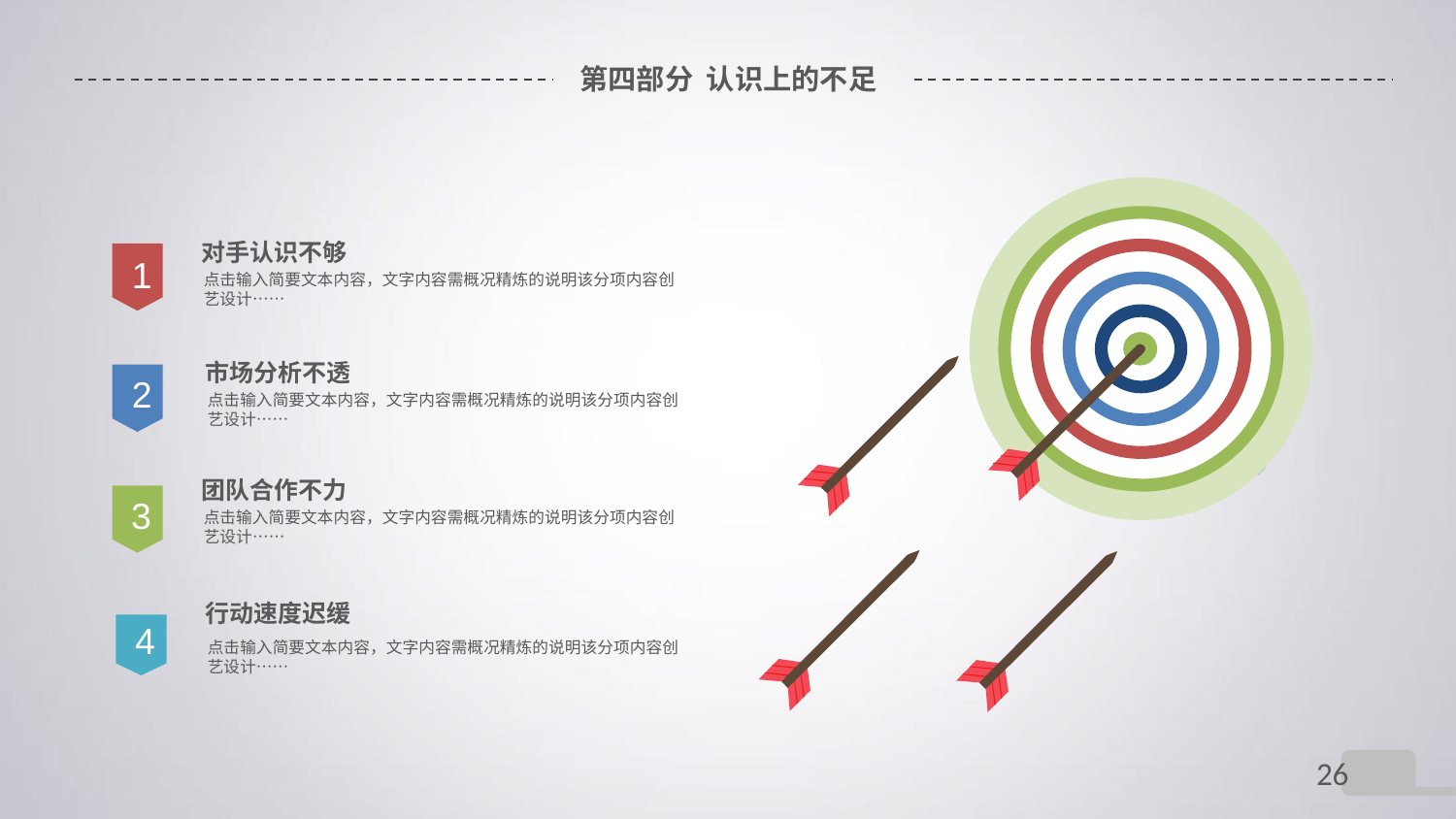

# 第四部分  认识上的不足

对手认识不够

1

点击输入简要文本内容，文字内容需概况精炼的说明该分项内容创艺设计……

市场分析不透
2

点击输入简要文本内容，文字内容需概况精炼的说明该分项内容创艺设计……

团队合作不力
3

点击输入简要文本内容，文字内容需概况精炼的说明该分项内容创艺设计……

行动速度迟缓
4

点击输入简要文本内容，文字内容需概况精炼的说明该分项内容创艺设计……